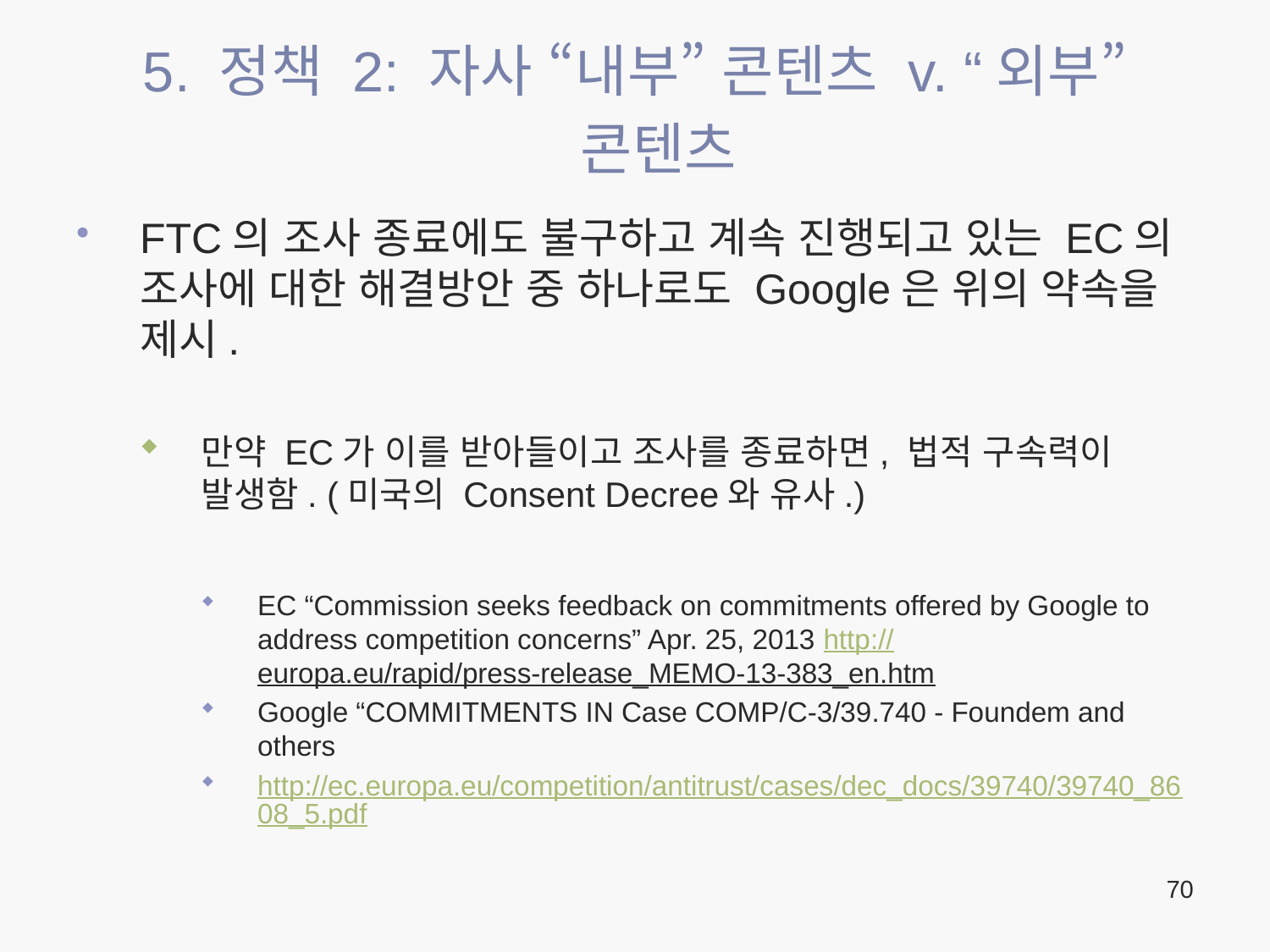

# 5. 정책 2: 자사 “내부” 콘텐츠 v. “외부” 콘텐츠
FTC의 조사 종료에도 불구하고 계속 진행되고 있는 EC의 조사에 대한 해결방안 중 하나로도 Google은 위의 약속을 제시.

만약 EC가 이를 받아들이고 조사를 종료하면, 법적 구속력이 발생함. (미국의 Consent Decree와 유사.)

EC “Commission seeks feedback on commitments offered by Google to address competition concerns” Apr. 25, 2013 http://europa.eu/rapid/press-release_MEMO-13-383_en.htm
Google “COMMITMENTS IN Case COMP/C-3/39.740 - Foundem and others
http://ec.europa.eu/competition/antitrust/cases/dec_docs/39740/39740_8608_5.pdf
70